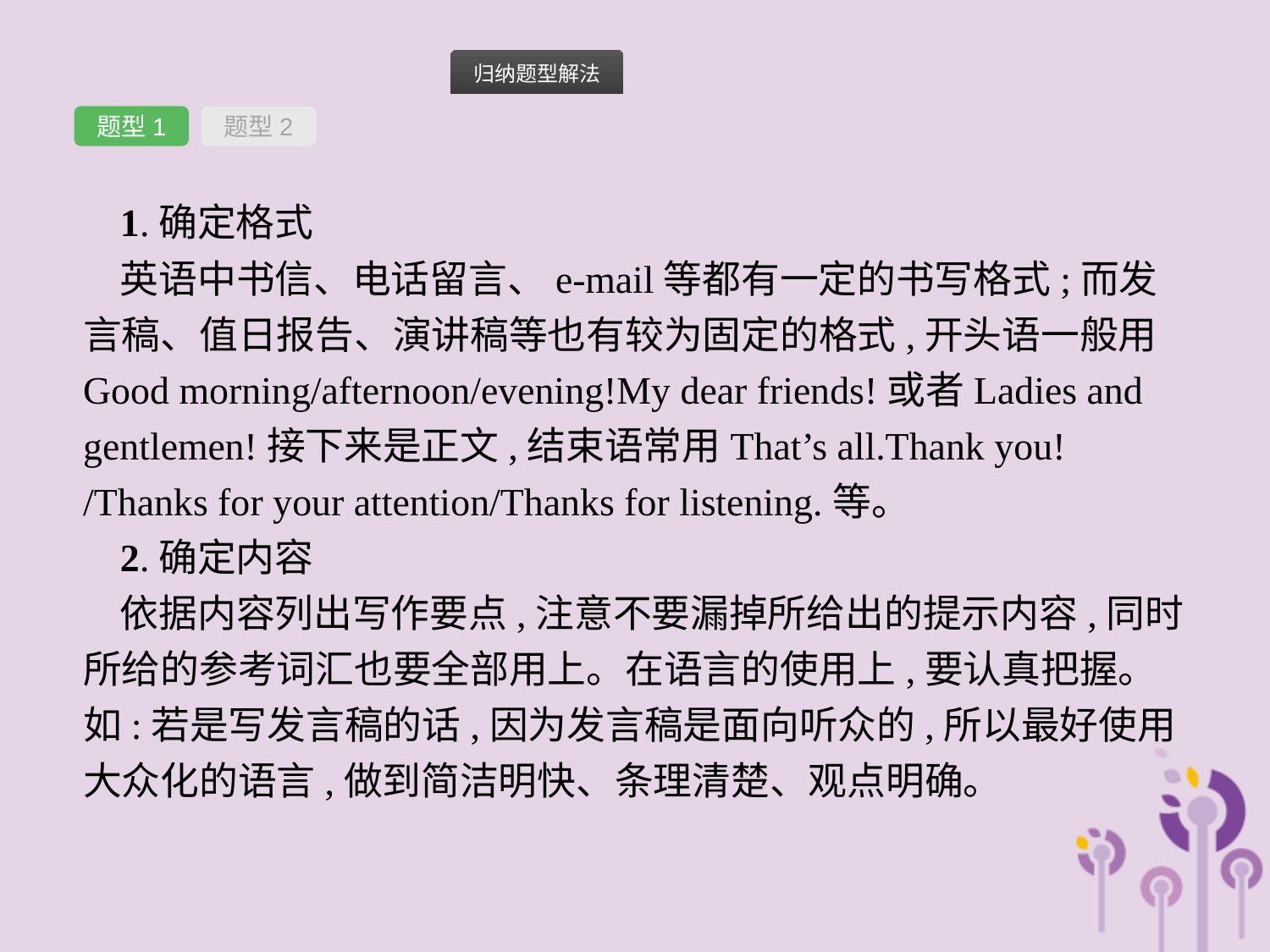

题型1
题型2
1.确定格式
英语中书信、电话留言、e-mail等都有一定的书写格式;而发言稿、值日报告、演讲稿等也有较为固定的格式,开头语一般用Good morning/afternoon/evening!My dear friends!或者Ladies and gentlemen!接下来是正文,结束语常用That’s all.Thank you! /Thanks for your attention/Thanks for listening.等。
2.确定内容
依据内容列出写作要点,注意不要漏掉所给出的提示内容,同时所给的参考词汇也要全部用上。在语言的使用上,要认真把握。如:若是写发言稿的话,因为发言稿是面向听众的,所以最好使用大众化的语言,做到简洁明快、条理清楚、观点明确。